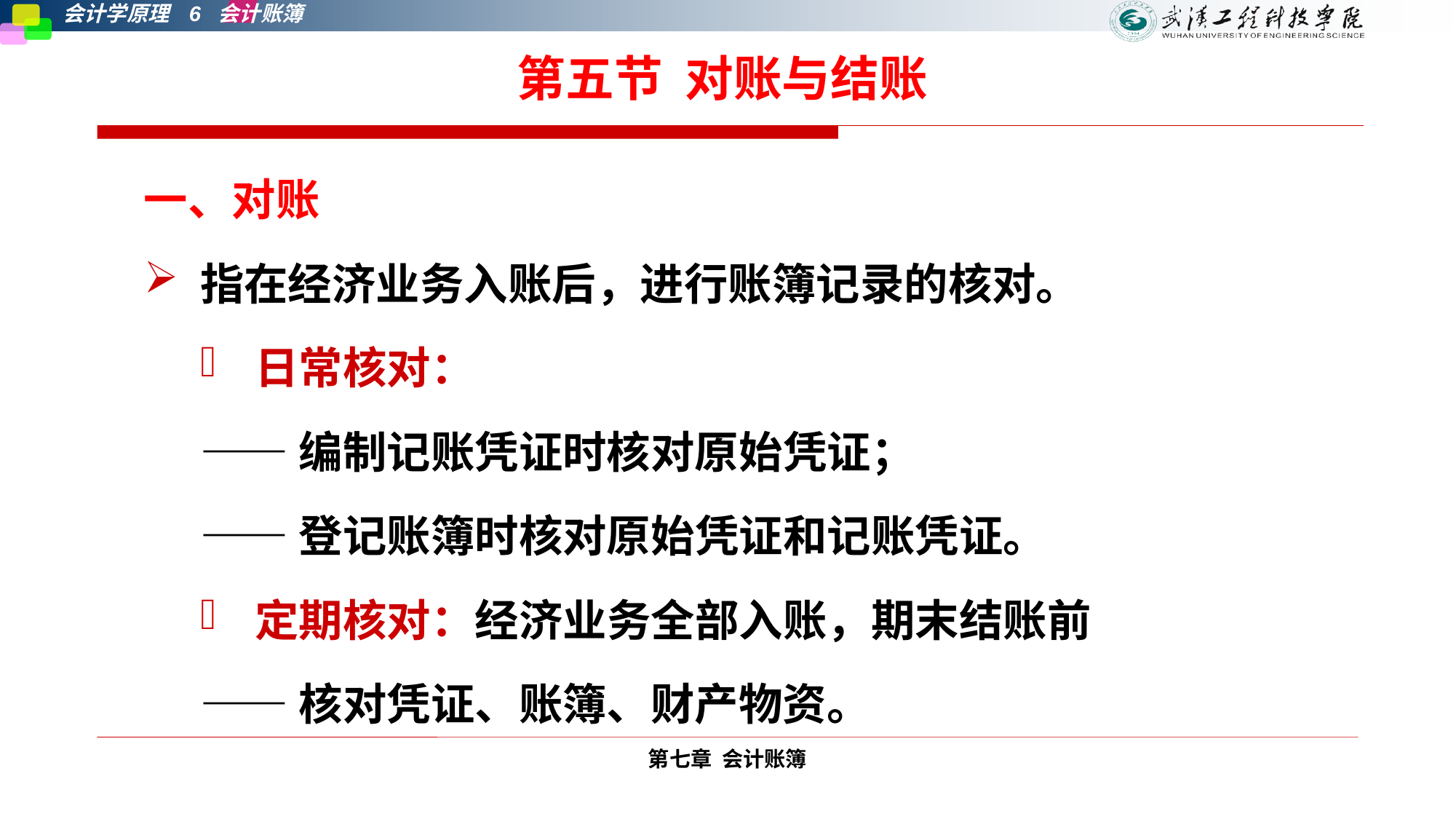

# 第五节  对账与结账
一、对账
指在经济业务入账后，进行账簿记录的核对。
日常核对：
——编制记账凭证时核对原始凭证；
——登记账簿时核对原始凭证和记账凭证。
定期核对：经济业务全部入账，期末结账前
——核对凭证、账簿、财产物资。

第七章  会计账簿